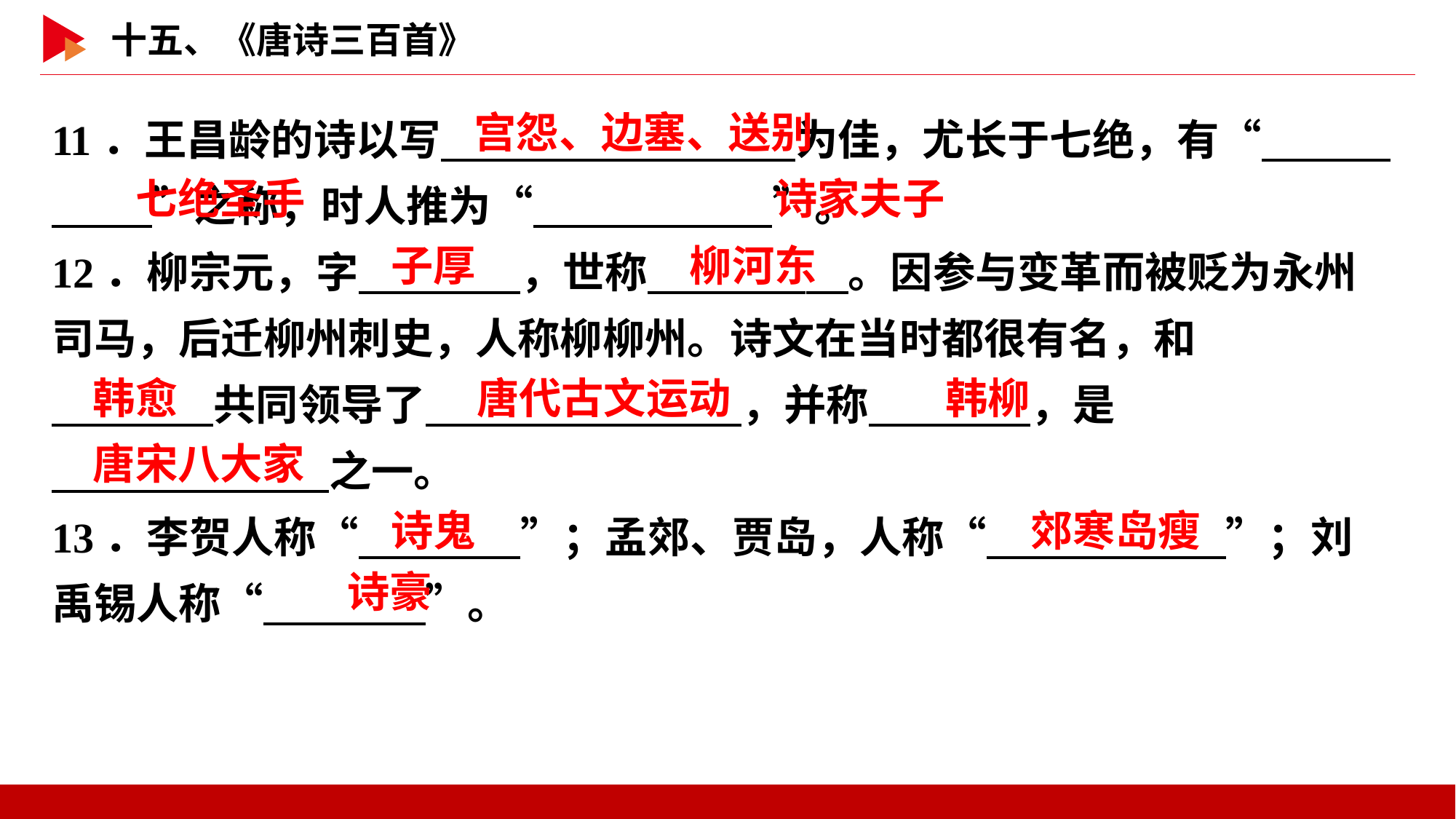

11．王昌龄的诗以写　                            　为佳，尤长于七绝，有“　                　”之称，时人推为“　                　”。
12．柳宗元，字　        　，世称　            　。因参与变革而被贬为永州司马，后迁柳州刺史，人称柳柳州。诗文在当时都很有名，和
　        　共同领导了　                        　，并称　        　，是
　                    　之一。
13．李贺人称“　        　”；孟郊、贾岛，人称“　                　”；刘禹锡人称“　        　”。
宫怨、边塞、送别
七绝圣手
诗家夫子
子厚
柳河东
韩愈
唐代古文运动
韩柳
唐宋八大家
诗鬼
郊寒岛瘦
诗豪